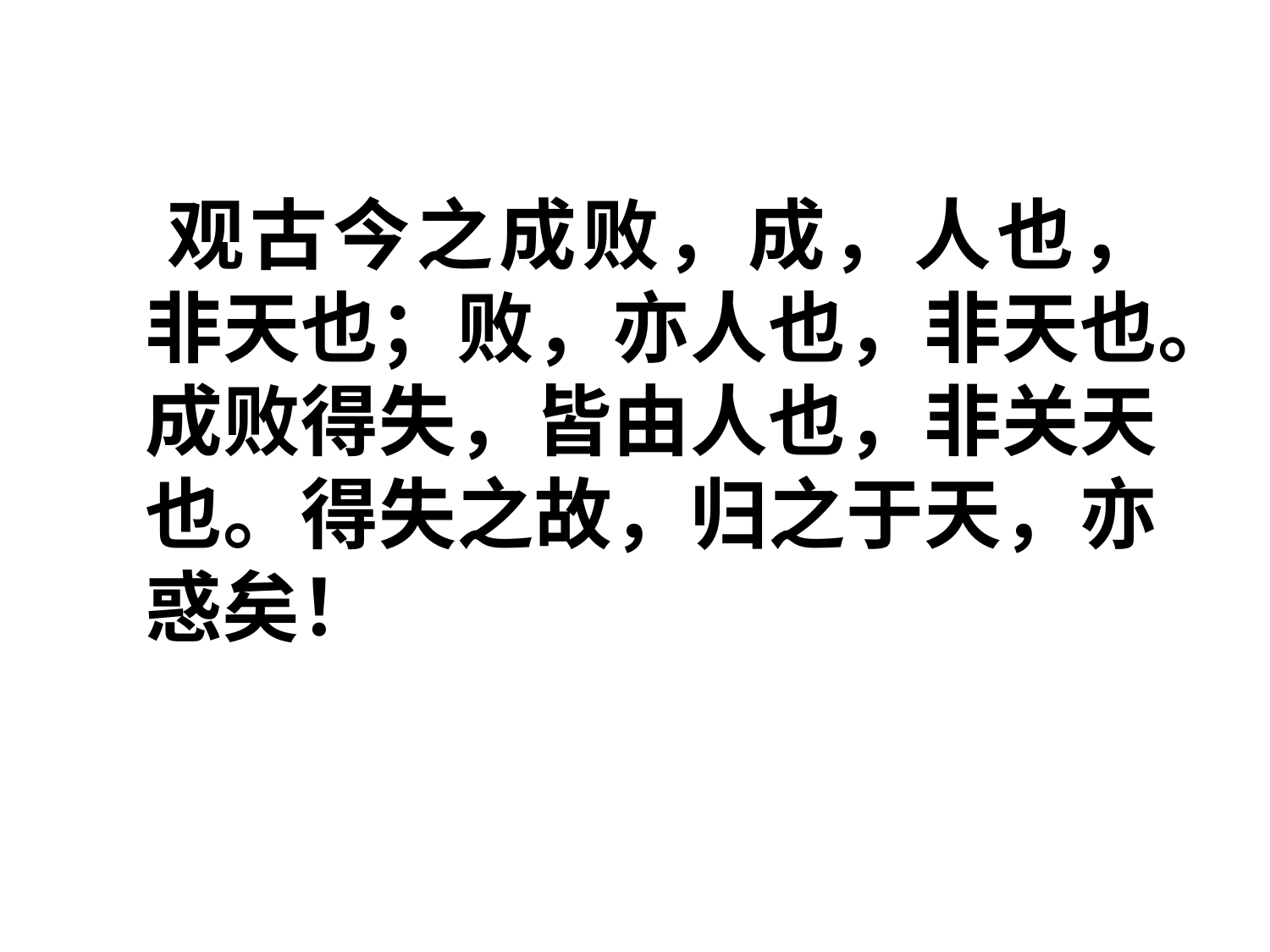

观古今之成败，成，人也，非天也；败，亦人也，非天也。成败得失，皆由人也，非关天也。得失之故，归之于天，亦惑矣！